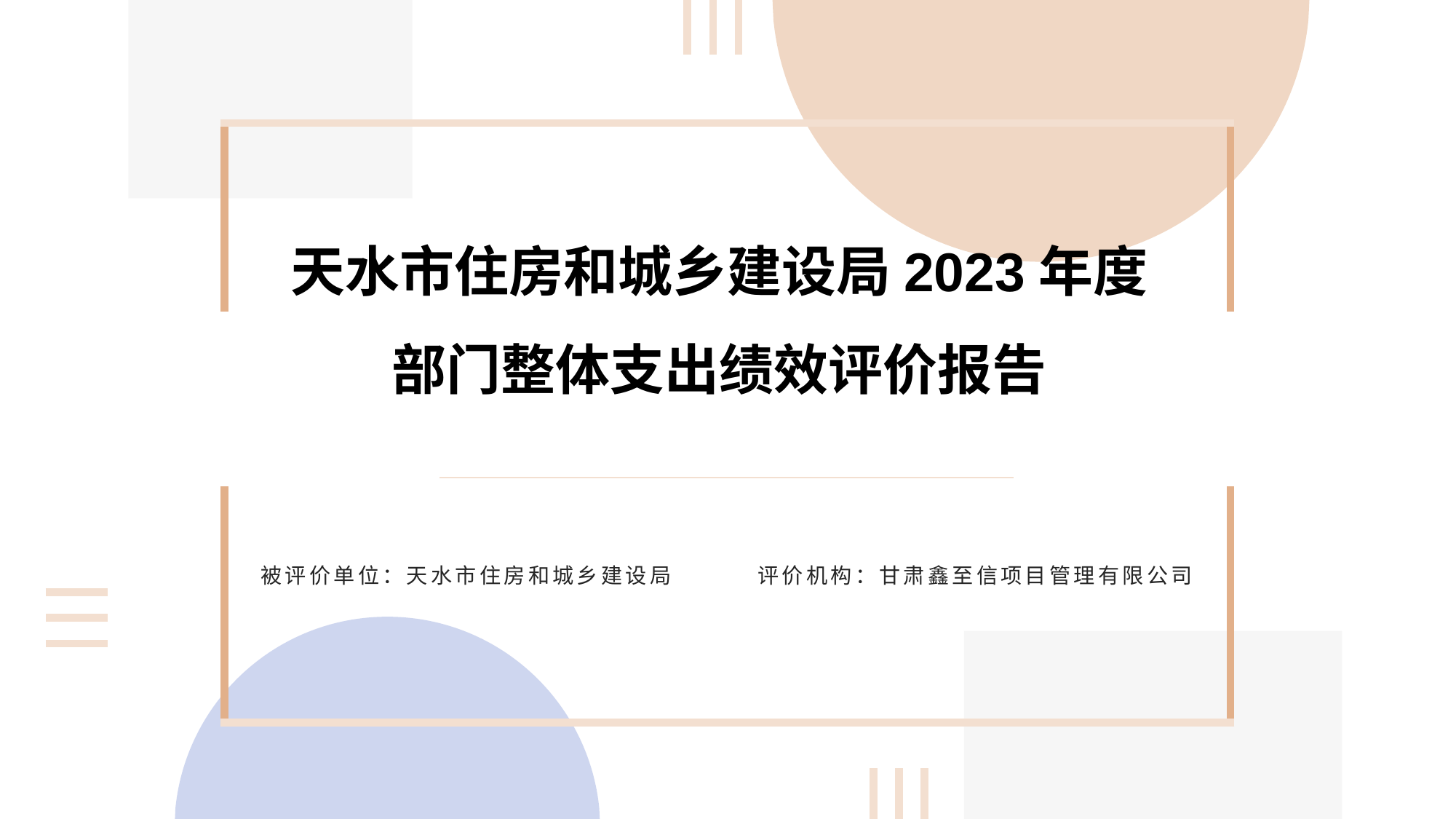

天水市住房和城乡建设局2023年度
部门整体支出绩效评价报告
被评价单位：天水市住房和城乡建设局
评价机构：甘肃鑫至信项目管理有限公司